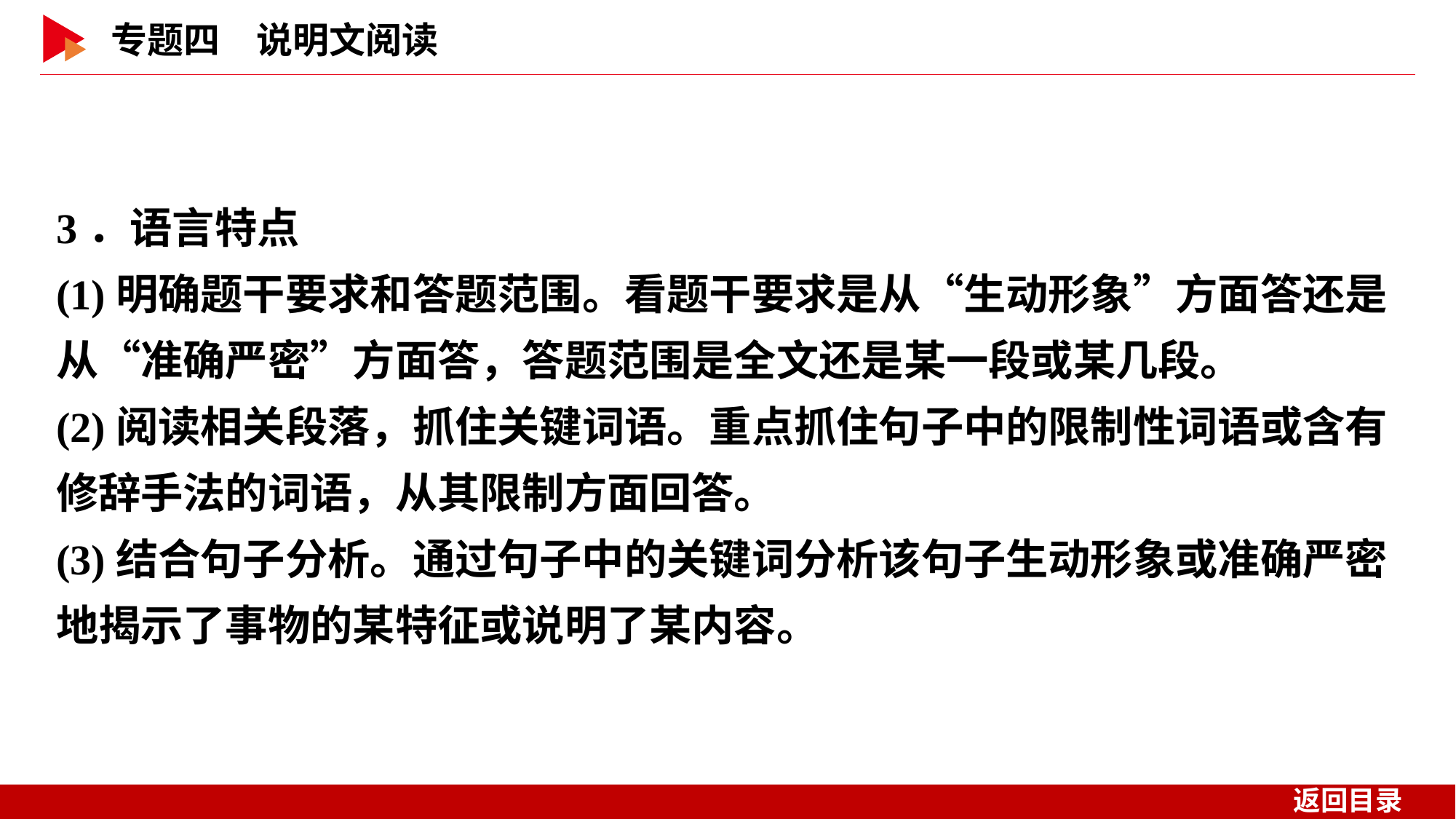

3．语言特点
(1)明确题干要求和答题范围。看题干要求是从“生动形象”方面答还是从“准确严密”方面答，答题范围是全文还是某一段或某几段。
(2)阅读相关段落，抓住关键词语。重点抓住句子中的限制性词语或含有修辞手法的词语，从其限制方面回答。
(3)结合句子分析。通过句子中的关键词分析该句子生动形象或准确严密地揭示了事物的某特征或说明了某内容。